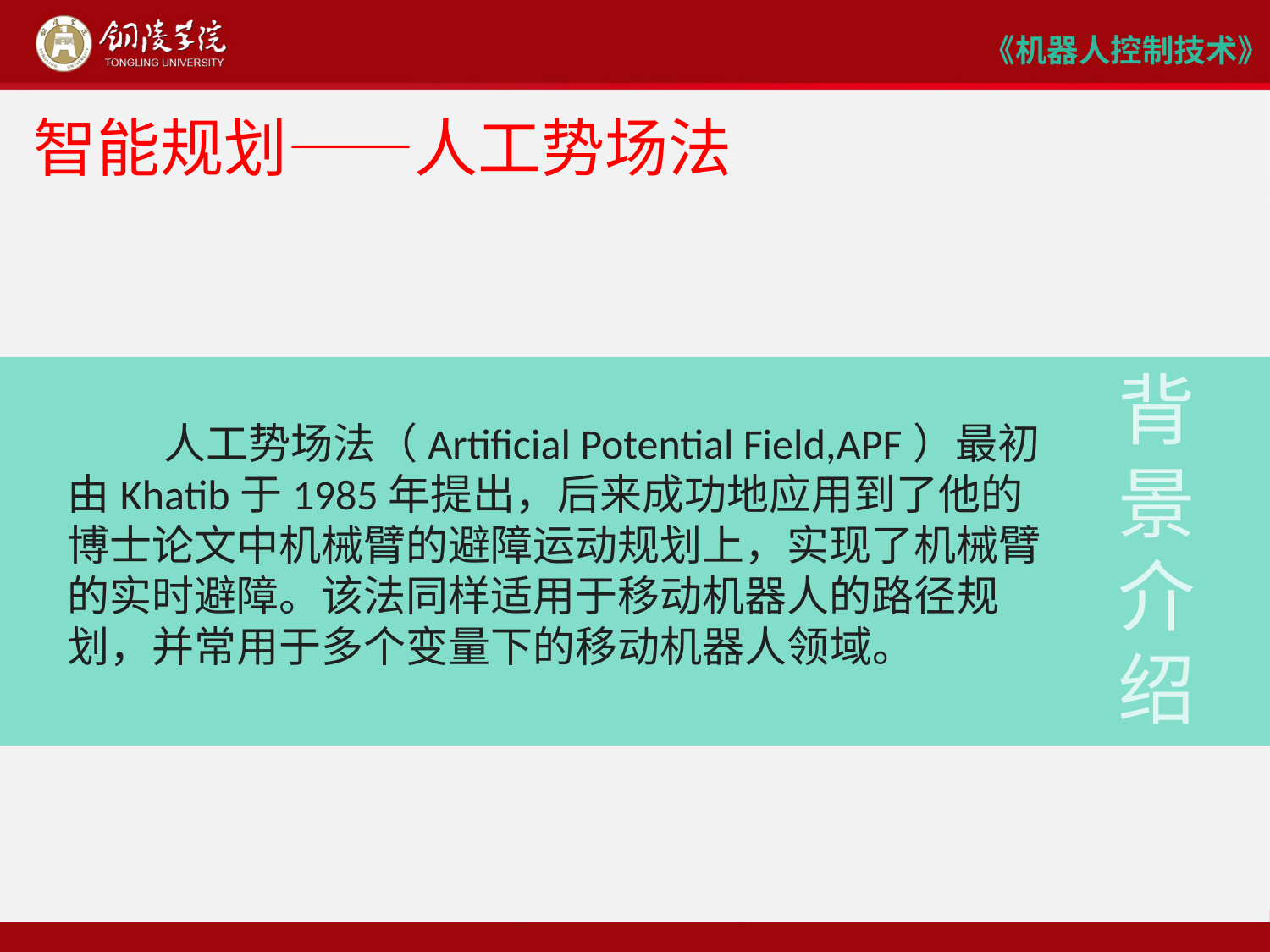

# 智能规划——人工势场法

           人工势场法（Artificial Potential Field,APF）最初由Khatib于1985年提出，后来成功地应用到了他的博士论文中机械臂的避障运动规划上，实现了机械臂的实时避障。该法同样适用于移动机器人的路径规划，并常用于多个变量下的移动机器人领域。

背
景
介
绍